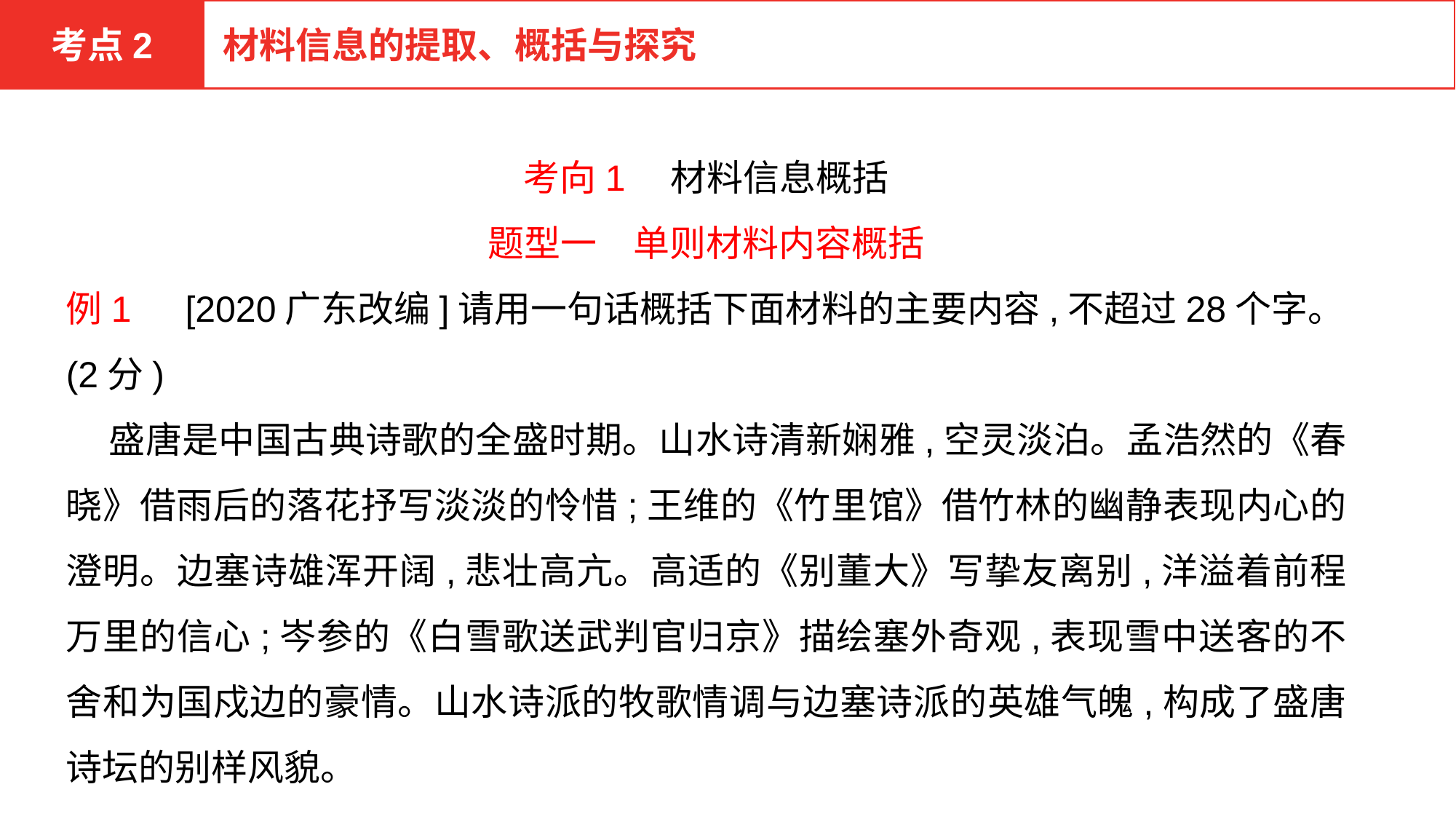

考点2
材料信息的提取、概括与探究
考向1　材料信息概括
题型一　单则材料内容概括
例1　[2020广东改编]请用一句话概括下面材料的主要内容,不超过28个字。(2分)
    盛唐是中国古典诗歌的全盛时期。山水诗清新娴雅,空灵淡泊。孟浩然的《春晓》借雨后的落花抒写淡淡的怜惜;王维的《竹里馆》借竹林的幽静表现内心的澄明。边塞诗雄浑开阔,悲壮高亢。高适的《别董大》写挚友离别,洋溢着前程万里的信心;岑参的《白雪歌送武判官归京》描绘塞外奇观,表现雪中送客的不舍和为国戍边的豪情。山水诗派的牧歌情调与边塞诗派的英雄气魄,构成了盛唐诗坛的别样风貌。